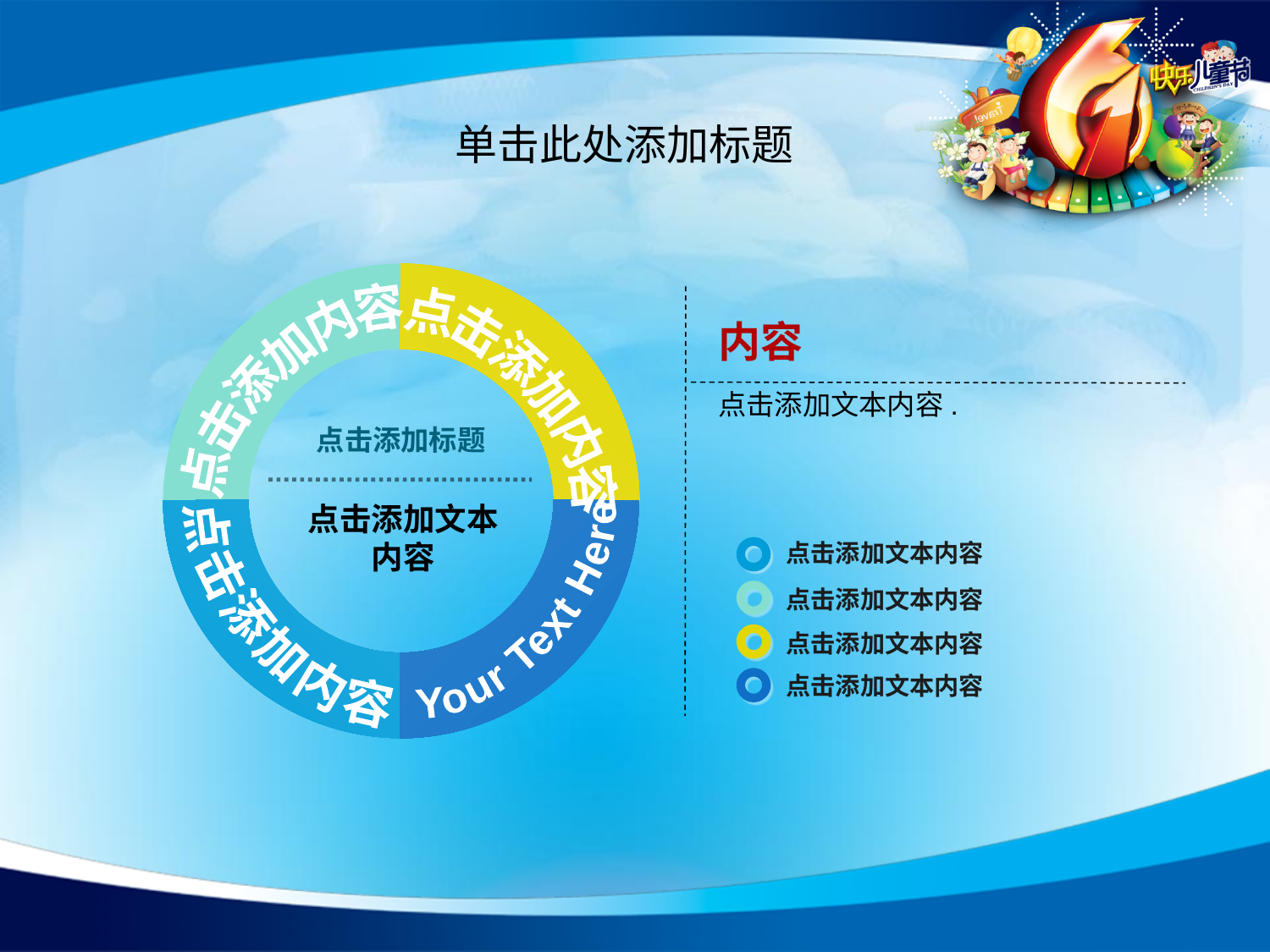

# 单击此处添加标题

内容

点击添加文本内容.
点击添加内容
点击添加内容
点击添加标题

点击添加文本内容
Your Text Here
点击添加内容
点击添加文本内容

点击添加文本内容

点击添加文本内容

点击添加文本内容